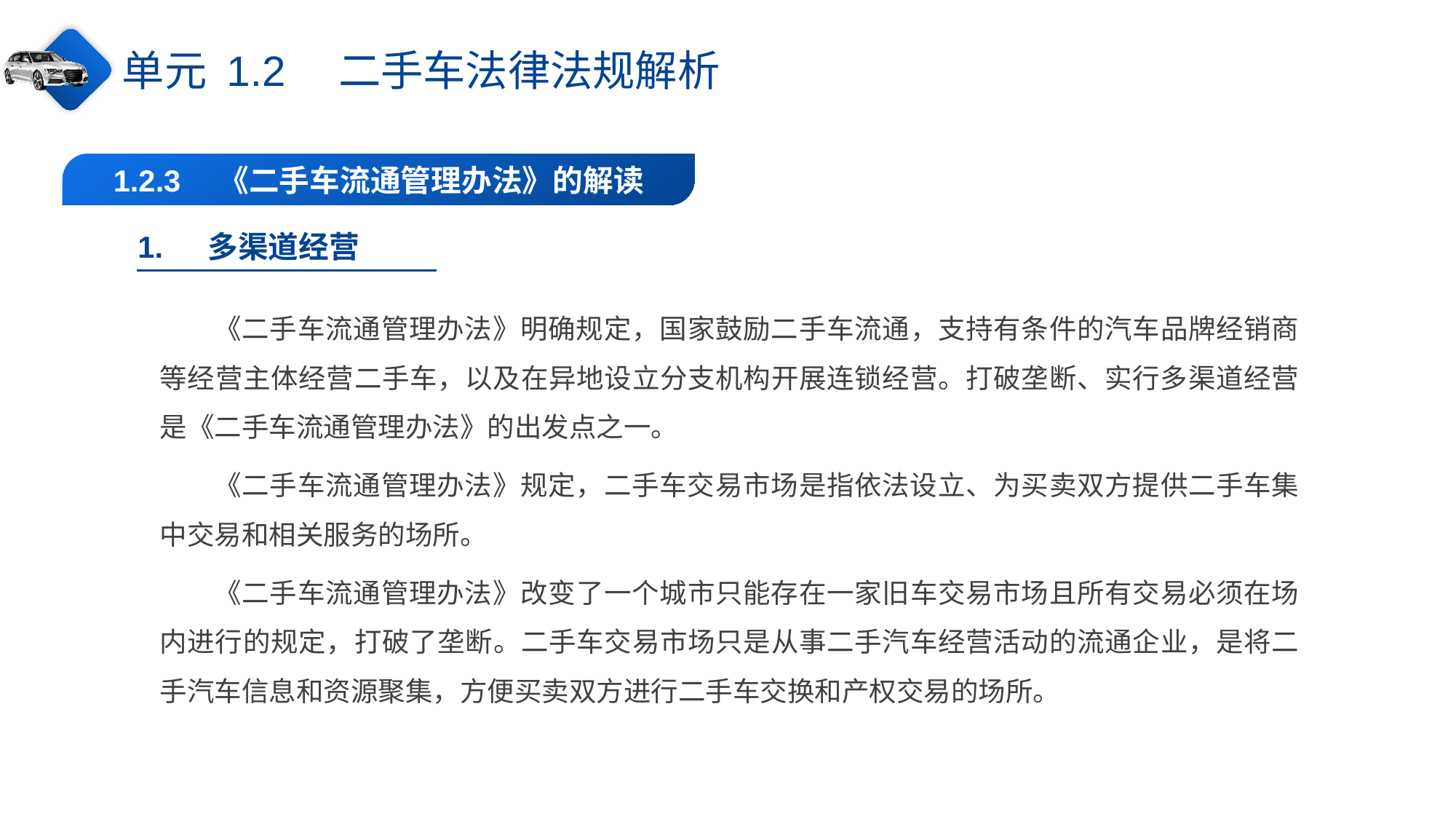

单元 1.2　二手车法律法规解析
1.2.3　《二手车流通管理办法》的解读
1.　 多渠道经营
《二手车流通管理办法》明确规定，国家鼓励二手车流通，支持有条件的汽车品牌经销商等经营主体经营二手车，以及在异地设立分支机构开展连锁经营。打破垄断、实行多渠道经营是《二手车流通管理办法》的出发点之一。
《二手车流通管理办法》规定，二手车交易市场是指依法设立、为买卖双方提供二手车集中交易和相关服务的场所。
《二手车流通管理办法》改变了一个城市只能存在一家旧车交易市场且所有交易必须在场内进行的规定，打破了垄断。二手车交易市场只是从事二手汽车经营活动的流通企业，是将二手汽车信息和资源聚集，方便买卖双方进行二手车交换和产权交易的场所。